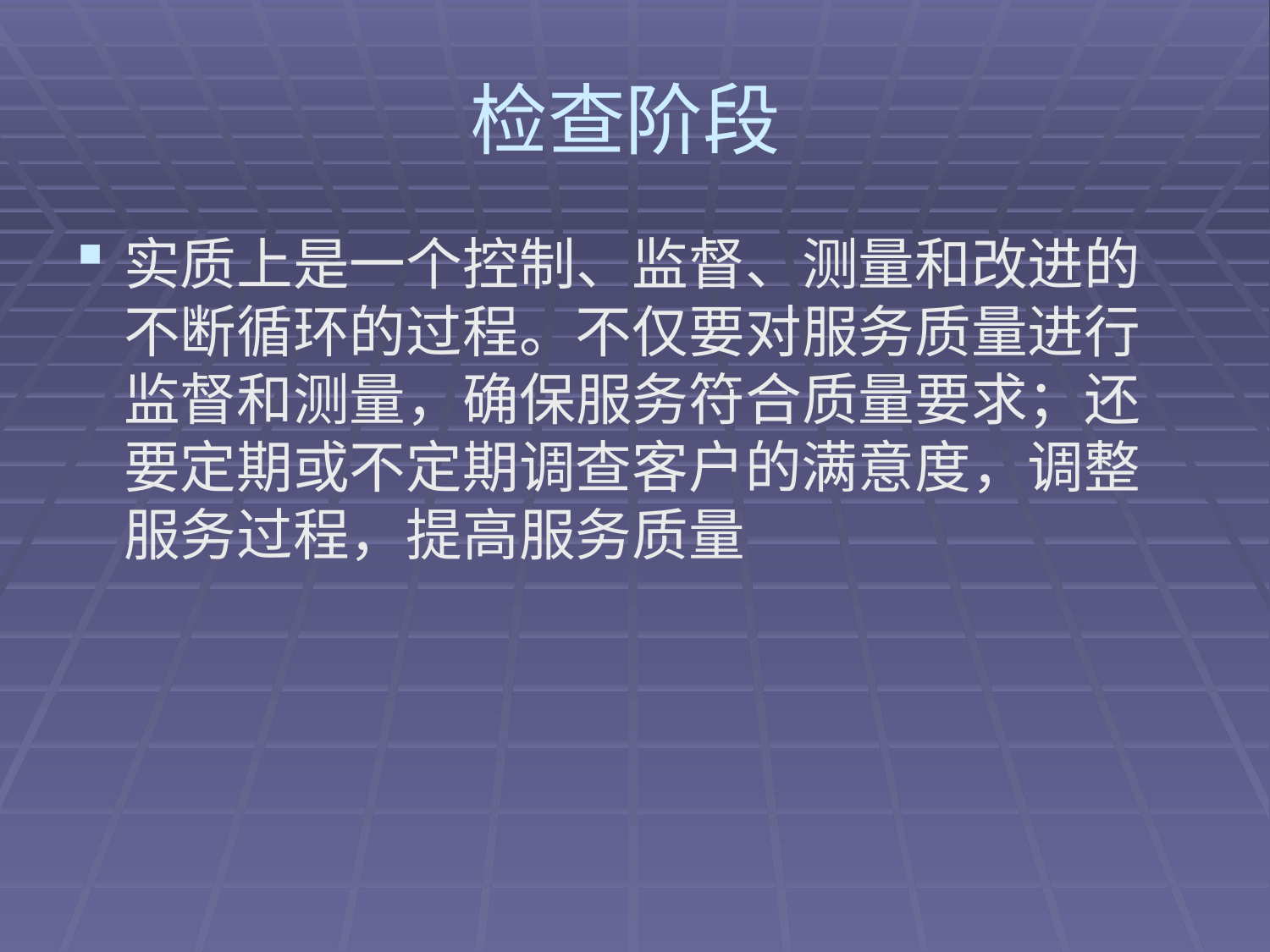

# 检查阶段
实质上是一个控制、监督、测量和改进的不断循环的过程。不仅要对服务质量进行监督和测量，确保服务符合质量要求；还要定期或不定期调查客户的满意度，调整服务过程，提高服务质量